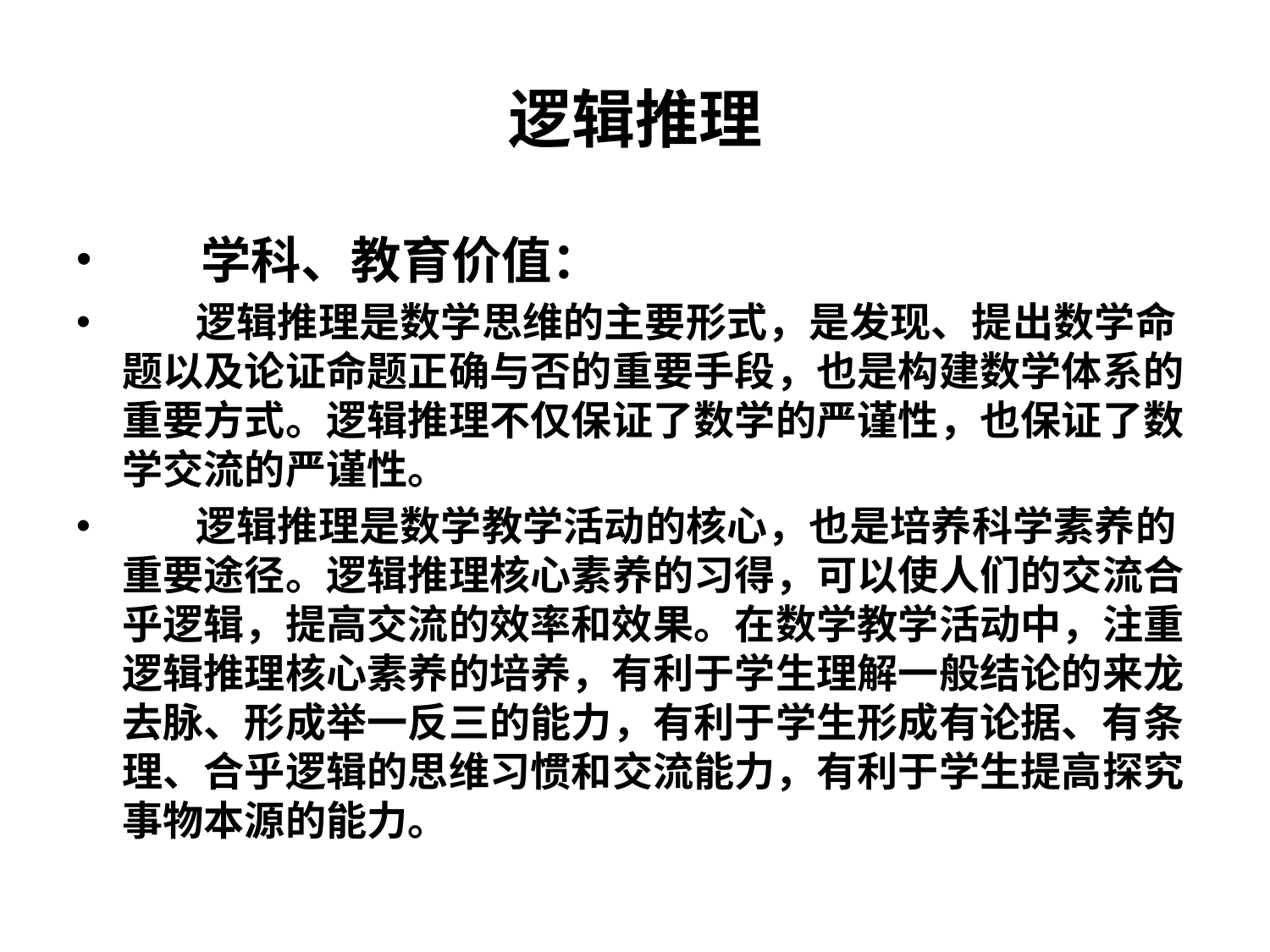

# 逻辑推理
       学科、教育价值：
       逻辑推理是数学思维的主要形式，是发现、提出数学命题以及论证命题正确与否的重要手段，也是构建数学体系的重要方式。逻辑推理不仅保证了数学的严谨性，也保证了数学交流的严谨性。
       逻辑推理是数学教学活动的核心，也是培养科学素养的重要途径。逻辑推理核心素养的习得，可以使人们的交流合乎逻辑，提高交流的效率和效果。在数学教学活动中，注重逻辑推理核心素养的培养，有利于学生理解一般结论的来龙去脉、形成举一反三的能力，有利于学生形成有论据、有条理、合乎逻辑的思维习惯和交流能力，有利于学生提高探究事物本源的能力。